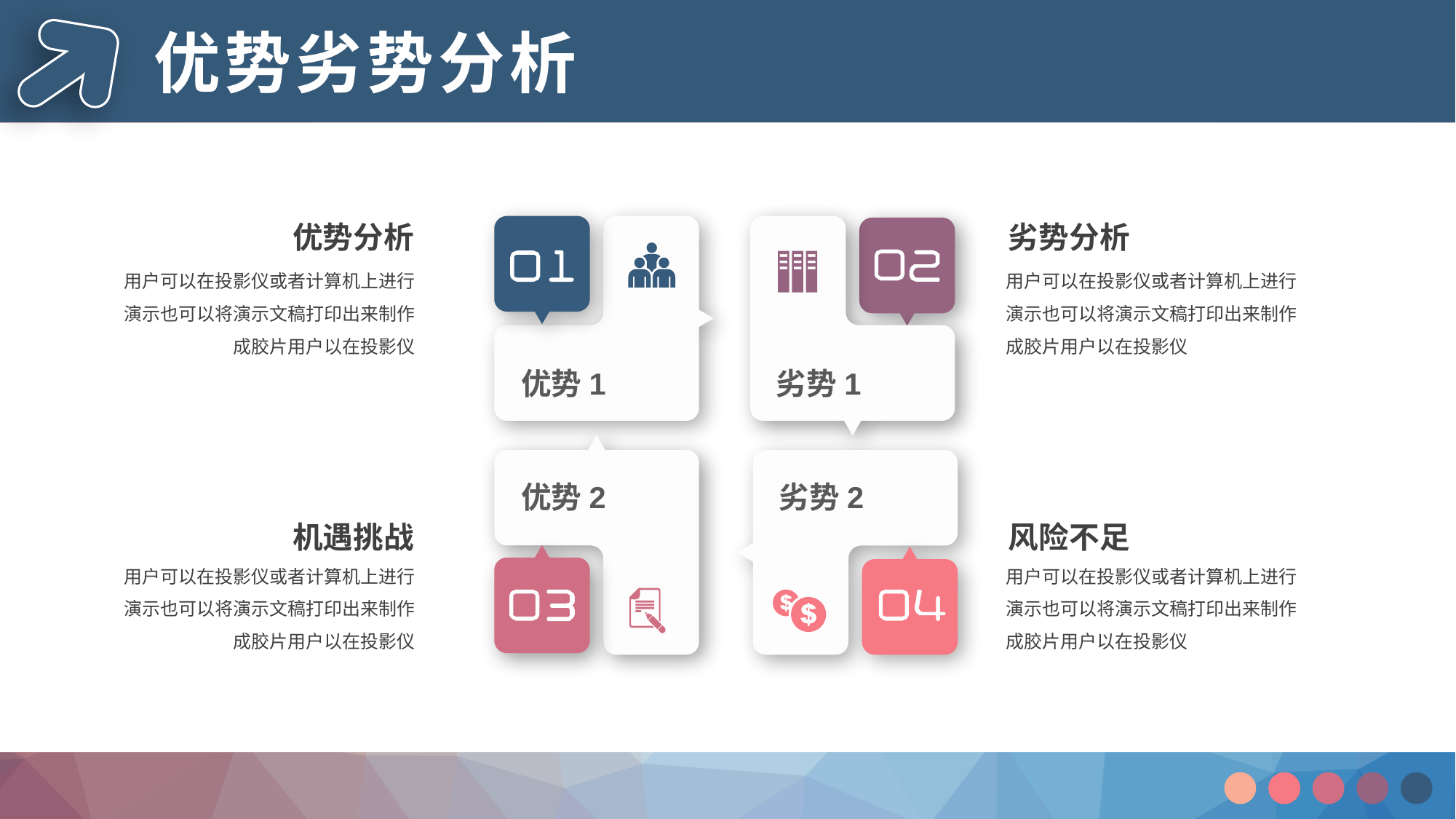

优势劣势分析

优势分析
劣势分析

优势1

劣势1
用户可以在投影仪或者计算机上进行演示也可以将演示文稿打印出来制作成胶片用户以在投影仪
用户可以在投影仪或者计算机上进行演示也可以将演示文稿打印出来制作成胶片用户以在投影仪

优势2

劣势2

机遇挑战
风险不足
用户可以在投影仪或者计算机上进行演示也可以将演示文稿打印出来制作成胶片用户以在投影仪
用户可以在投影仪或者计算机上进行演示也可以将演示文稿打印出来制作成胶片用户以在投影仪